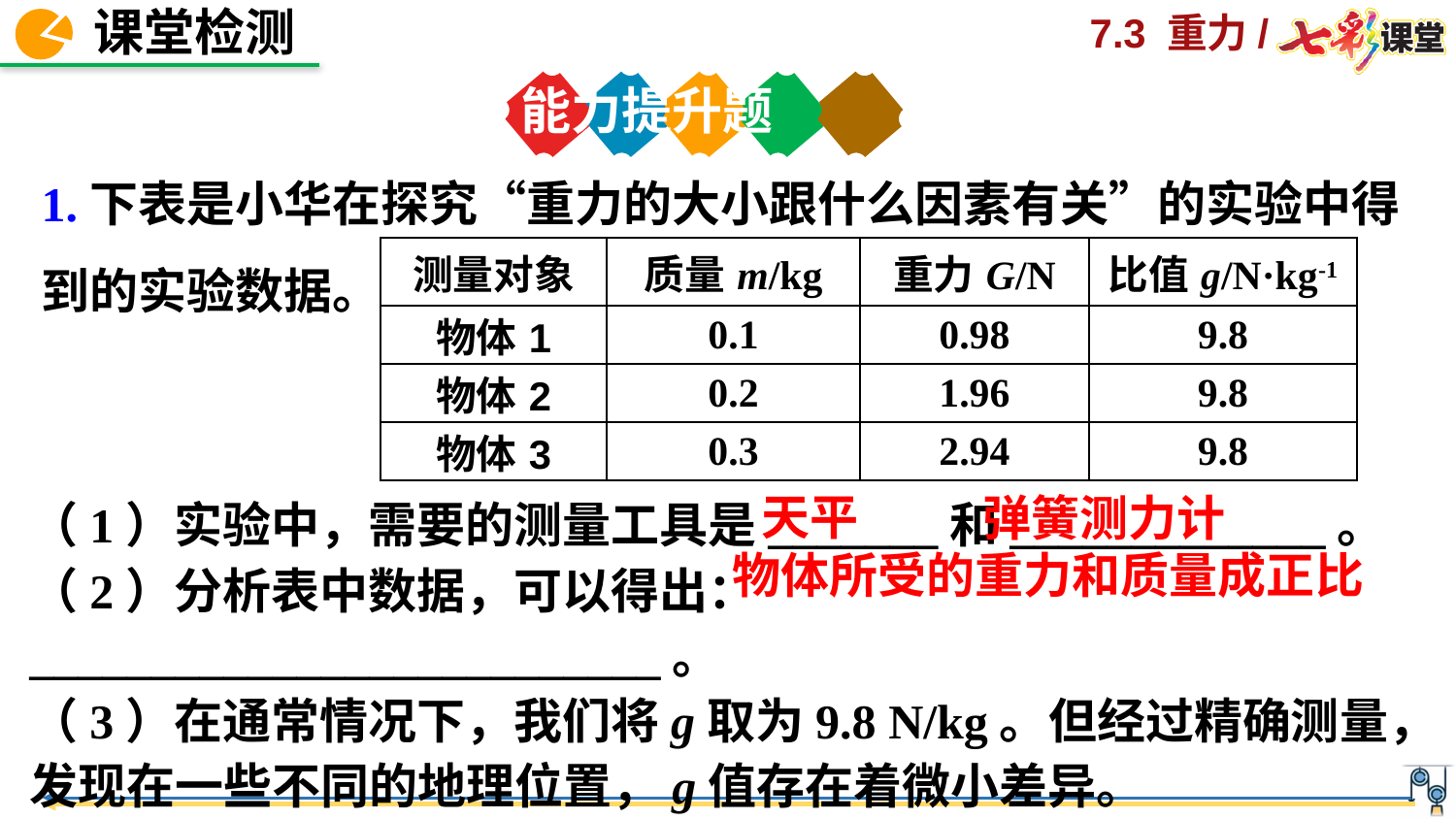

能力提升题

1.下表是小华在探究“重力的大小跟什么因素有关”的实验中得到的实验数据。
| 测量对象 | 质量m/kg | 重力G/N | 比值g/N·kg-1 |
| --- | --- | --- | --- |
| 物体1 | 0.1 | 0.98 | 9.8 |
| 物体2 | 0.2 | 1.96 | 9.8 |
| 物体3 | 0.3 | 2.94 | 9.8 |
天平
（1）实验中，需要的测量工具是_______和_____________。
（2）分析表中数据，可以得出：__________________________。
（3）在通常情况下，我们将g取为9.8 N/kg。但经过精确测量，发现在一些不同的地理位置，g值存在着微小差异。
弹簧测力计
物体所受的重力和质量成正比